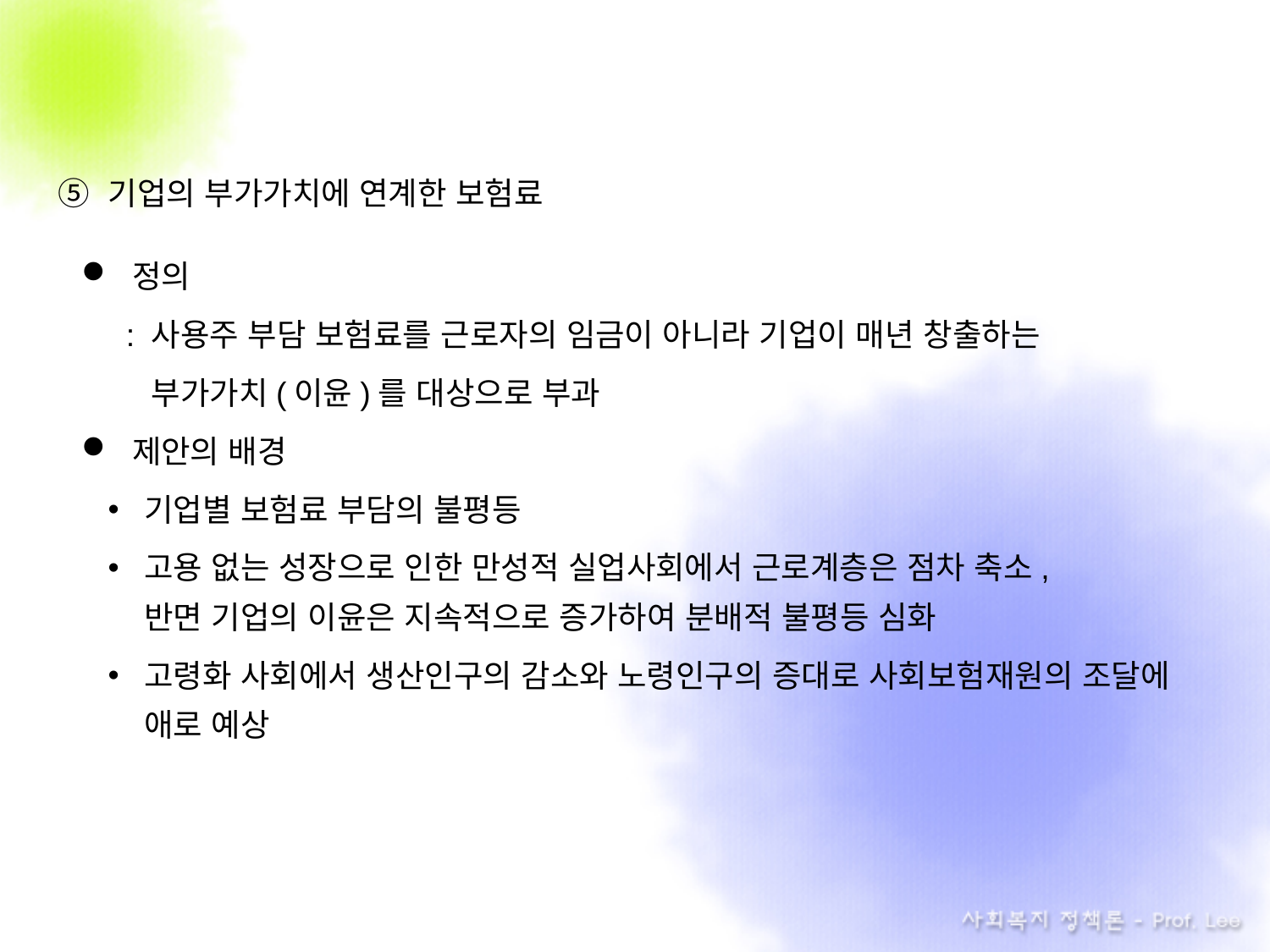

기업의 부가가치에 연계한 보험료

정의
     : 사용주 부담 보험료를 근로자의 임금이 아니라 기업이 매년 창출하는
     . 부가가치(이윤)를 대상으로 부과
제안의 배경
기업별 보험료 부담의 불평등
고용 없는 성장으로 인한 만성적 실업사회에서 근로계층은 점차 축소,
반면 기업의 이윤은 지속적으로 증가하여 분배적 불평등 심화
고령화 사회에서 생산인구의 감소와 노령인구의 증대로 사회보험재원의 조달에 애로 예상